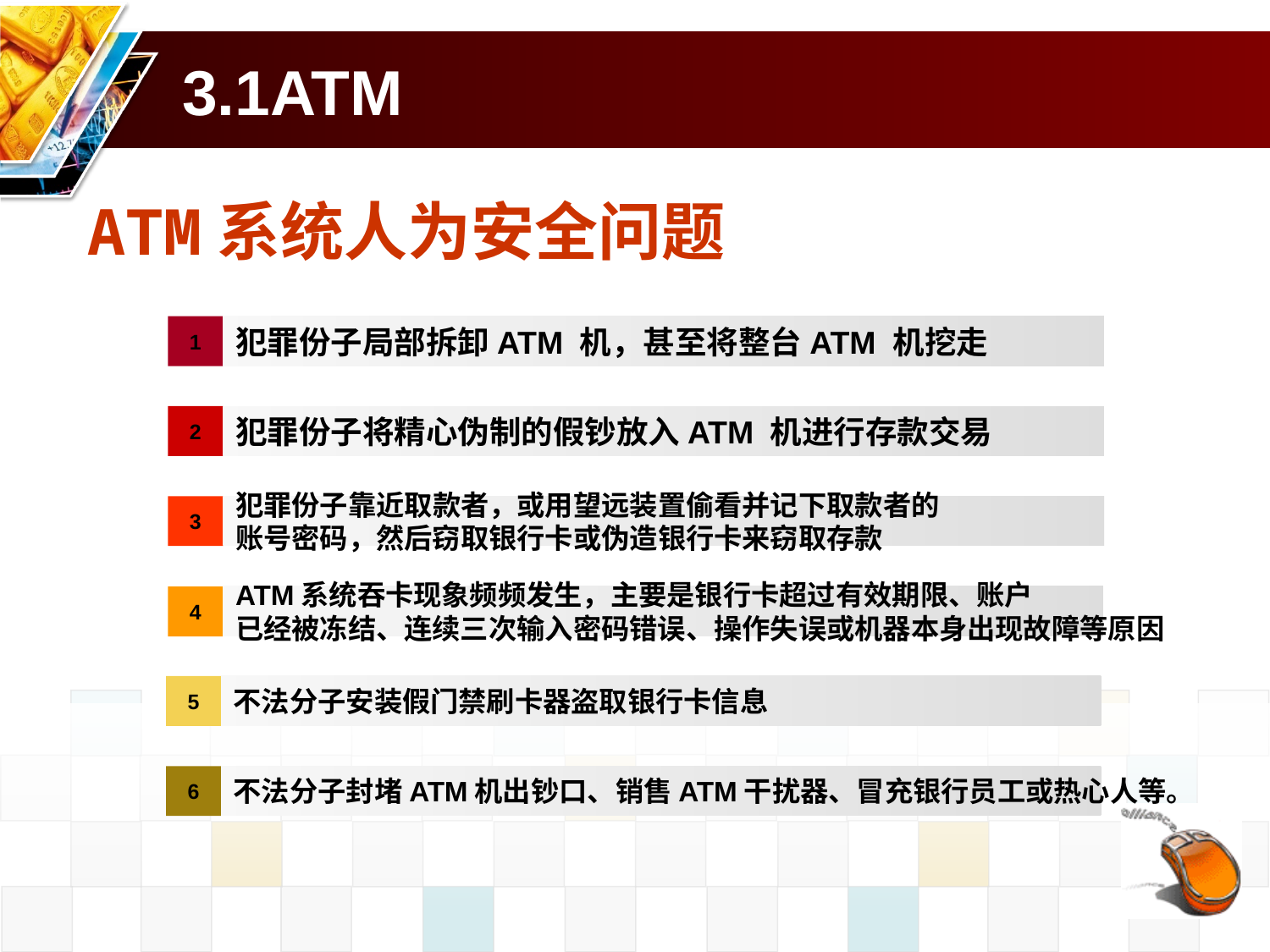

# 3.1ATM
ATM系统人为安全问题
1
犯罪份子局部拆卸ATM 机，甚至将整台ATM 机挖走
2
犯罪份子将精心伪制的假钞放入ATM 机进行存款交易
3
犯罪份子靠近取款者，或用望远装置偷看并记下取款者的
账号密码，然后窃取银行卡或伪造银行卡来窃取存款
4
ATM系统吞卡现象频频发生，主要是银行卡超过有效期限、账户
已经被冻结、连续三次输入密码错误、操作失误或机器本身出现故障等原因
5
不法分子安装假门禁刷卡器盗取银行卡信息
6
不法分子封堵ATM机出钞口、销售ATM干扰器、冒充银行员工或热心人等。